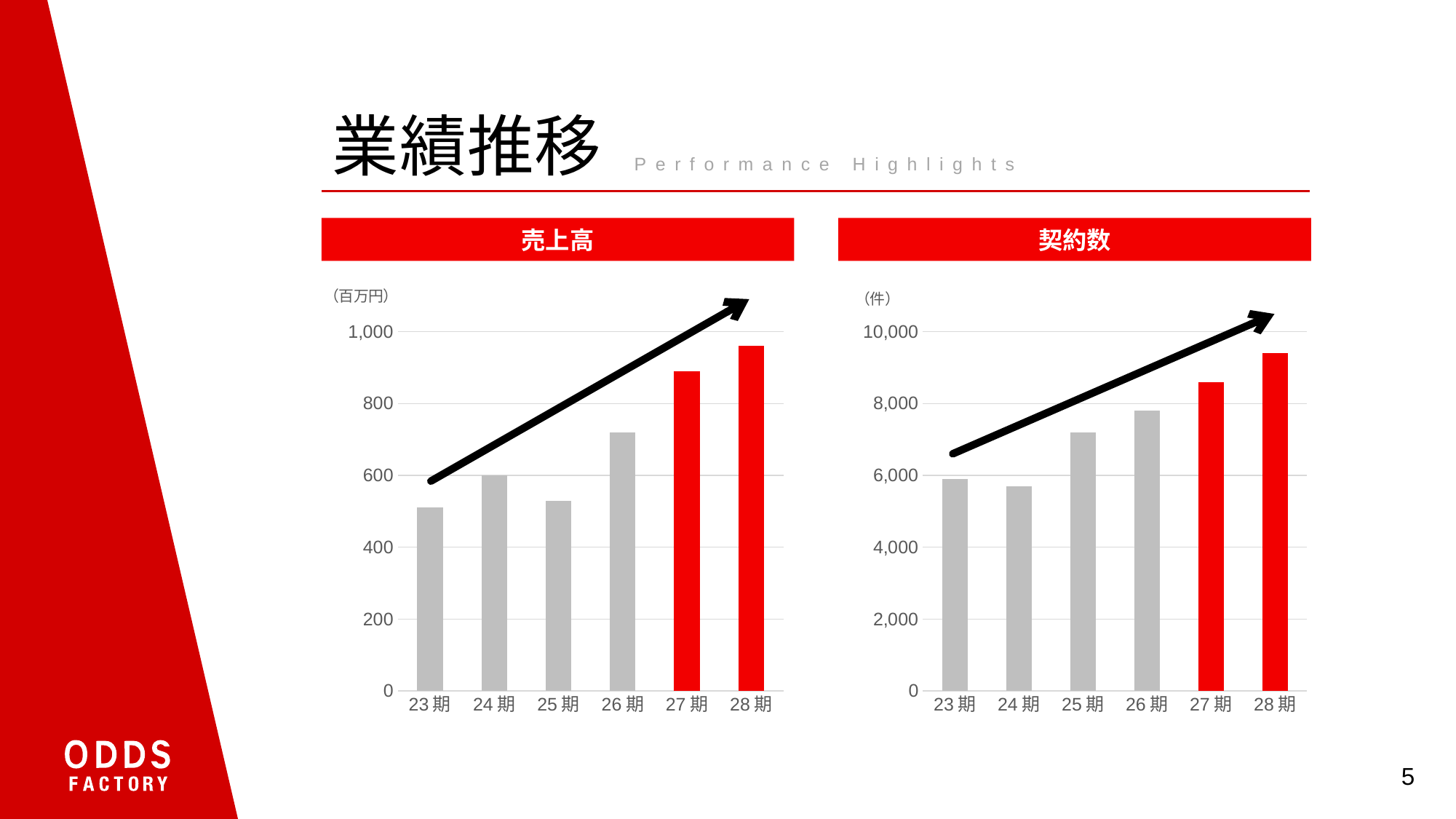

# 業績推移 Performance Highlights
売上高
契約数

### Chart

| Category | 系列 1 |
|---|---|
| 23期 | 510.0 |
| 24期 | 600.0 |
| 25期 | 530.0 |
| 26期 | 720.0 |
| 27期 | 890.0 |
| 28期 | 960.0 |

### Chart

| Category | 系列 1 |
|---|---|
| 23期 | 5900.0 |
| 24期 | 5700.0 |
| 25期 | 7200.0 |
| 26期 | 7800.0 |
| 27期 | 8600.0 |
| 28期 | 9400.0 |